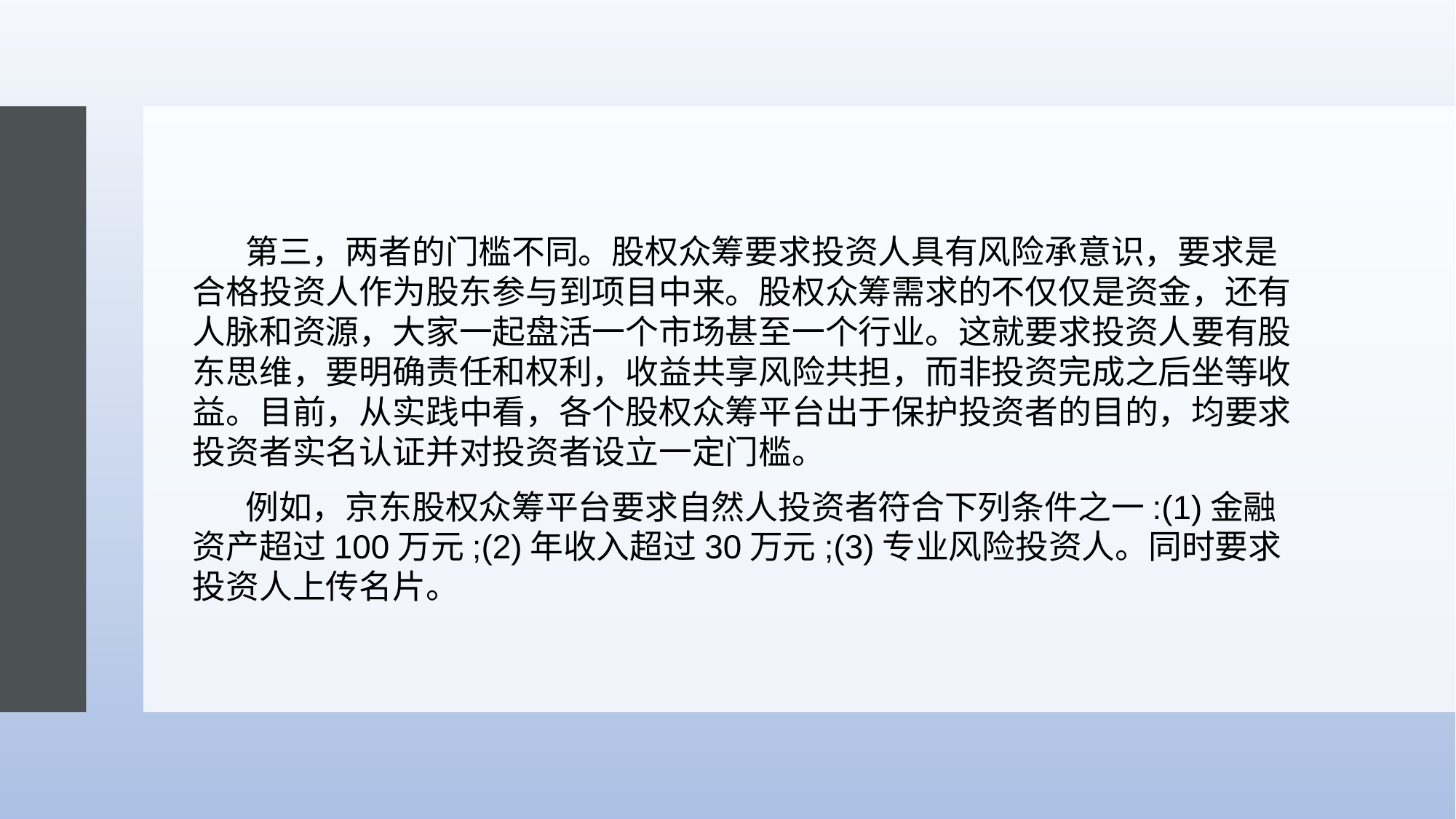

#
      第三，两者的门槛不同。股权众筹要求投资人具有风险承意识，要求是合格投资人作为股东参与到项目中来。股权众筹需求的不仅仅是资金，还有人脉和资源，大家一起盘活一个市场甚至一个行业。这就要求投资人要有股东思维，要明确责任和权利，收益共享风险共担，而非投资完成之后坐等收益。目前，从实践中看，各个股权众筹平台出于保护投资者的目的，均要求投资者实名认证并对投资者设立一定门槛。
      例如，京东股权众筹平台要求自然人投资者符合下列条件之一:(1)金融资产超过100万元;(2)年收入超过30万元;(3)专业风险投资人。同时要求投资人上传名片。